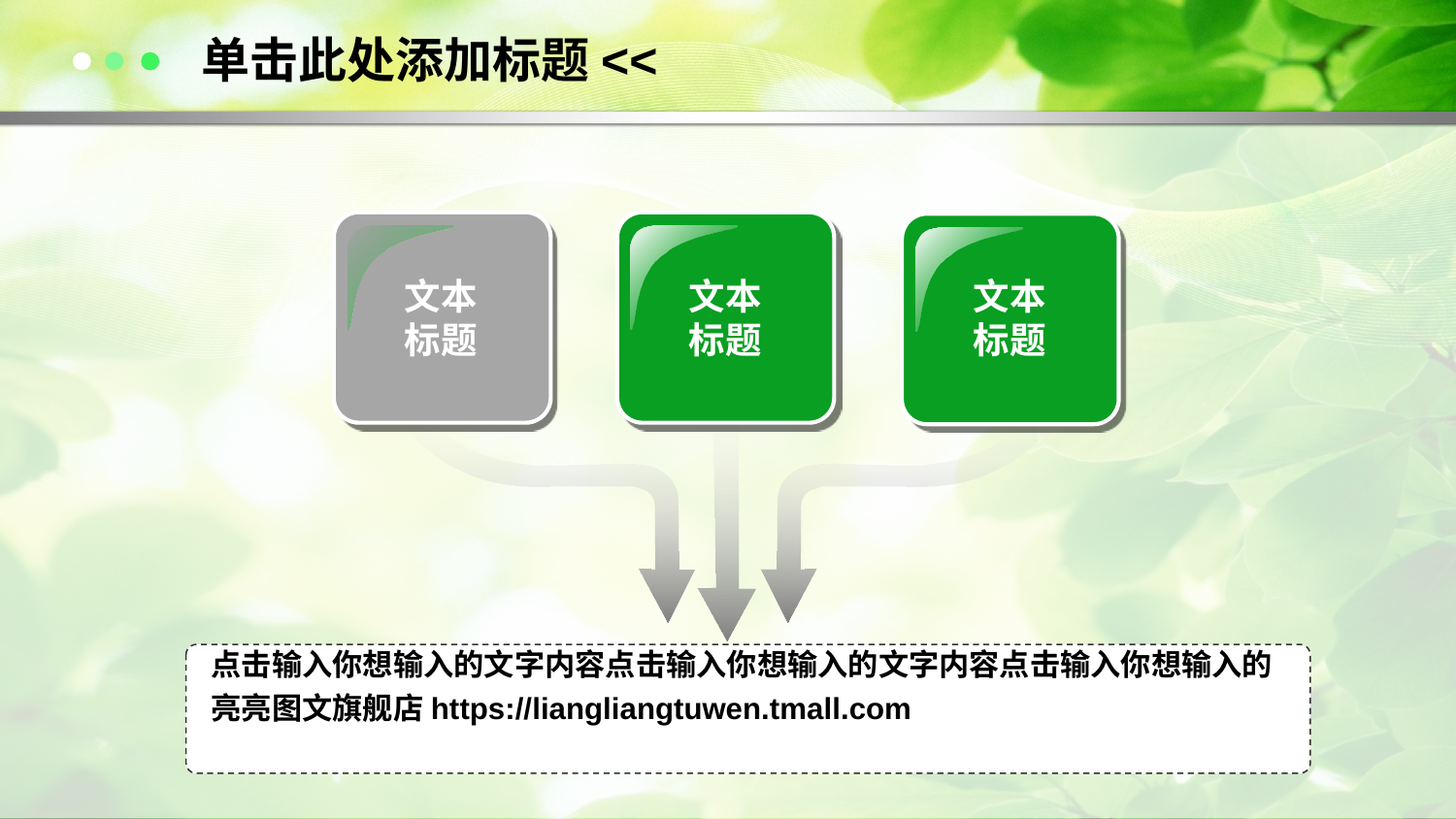

单击此处添加标题<<

文本
标题

文本
标题

文本
标题

点击输入你想输入的文字内容点击输入你想输入的文字内容点击输入你想输入的亮亮图文旗舰店https://liangliangtuwen.tmall.com